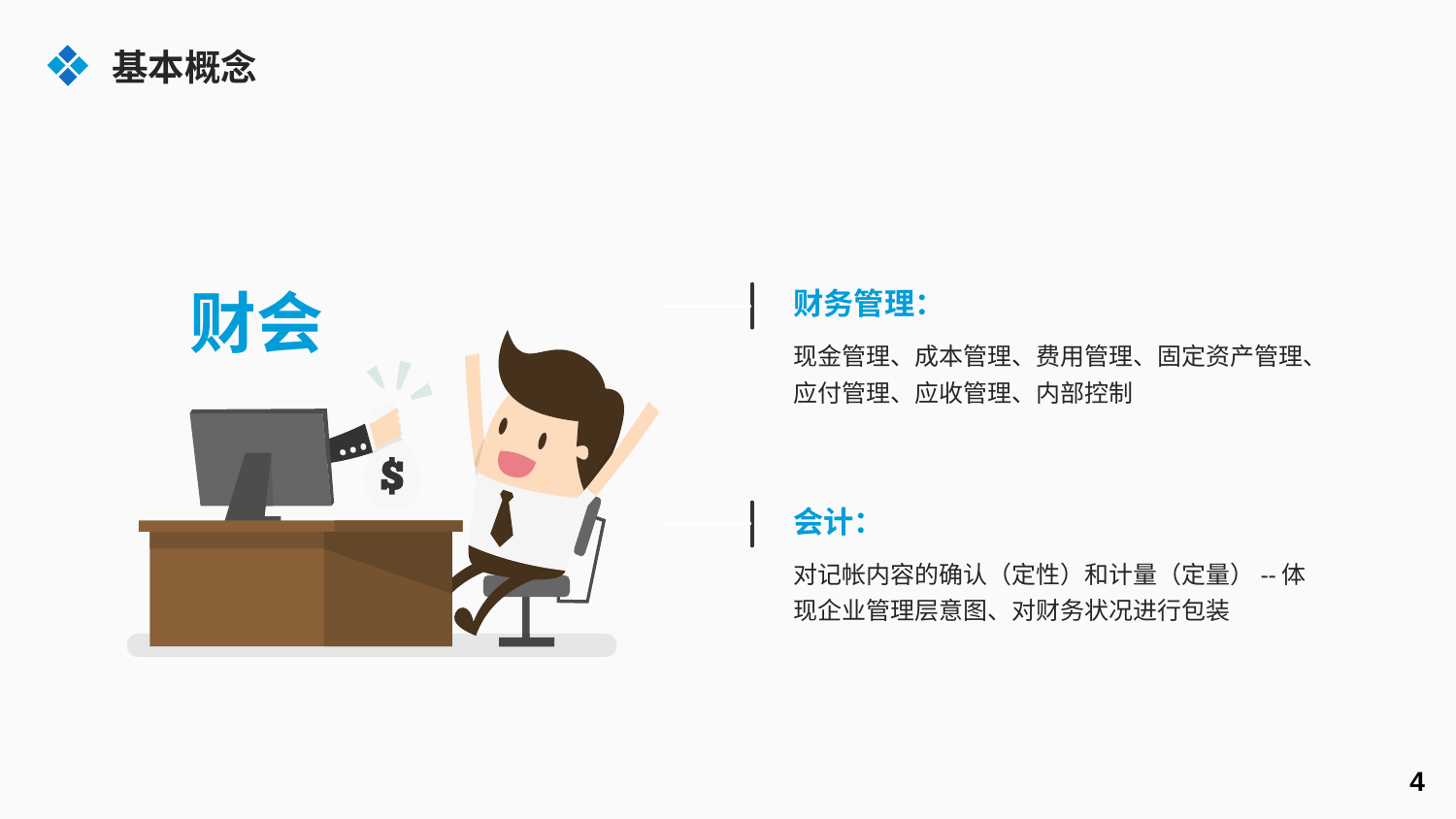

基本概念

财会
财务管理：
现金管理、成本管理、费用管理、固定资产管理、应付管理、应收管理、内部控制

会计：
对记帐内容的确认（定性）和计量（定量）--体现企业管理层意图、对财务状况进行包装
4